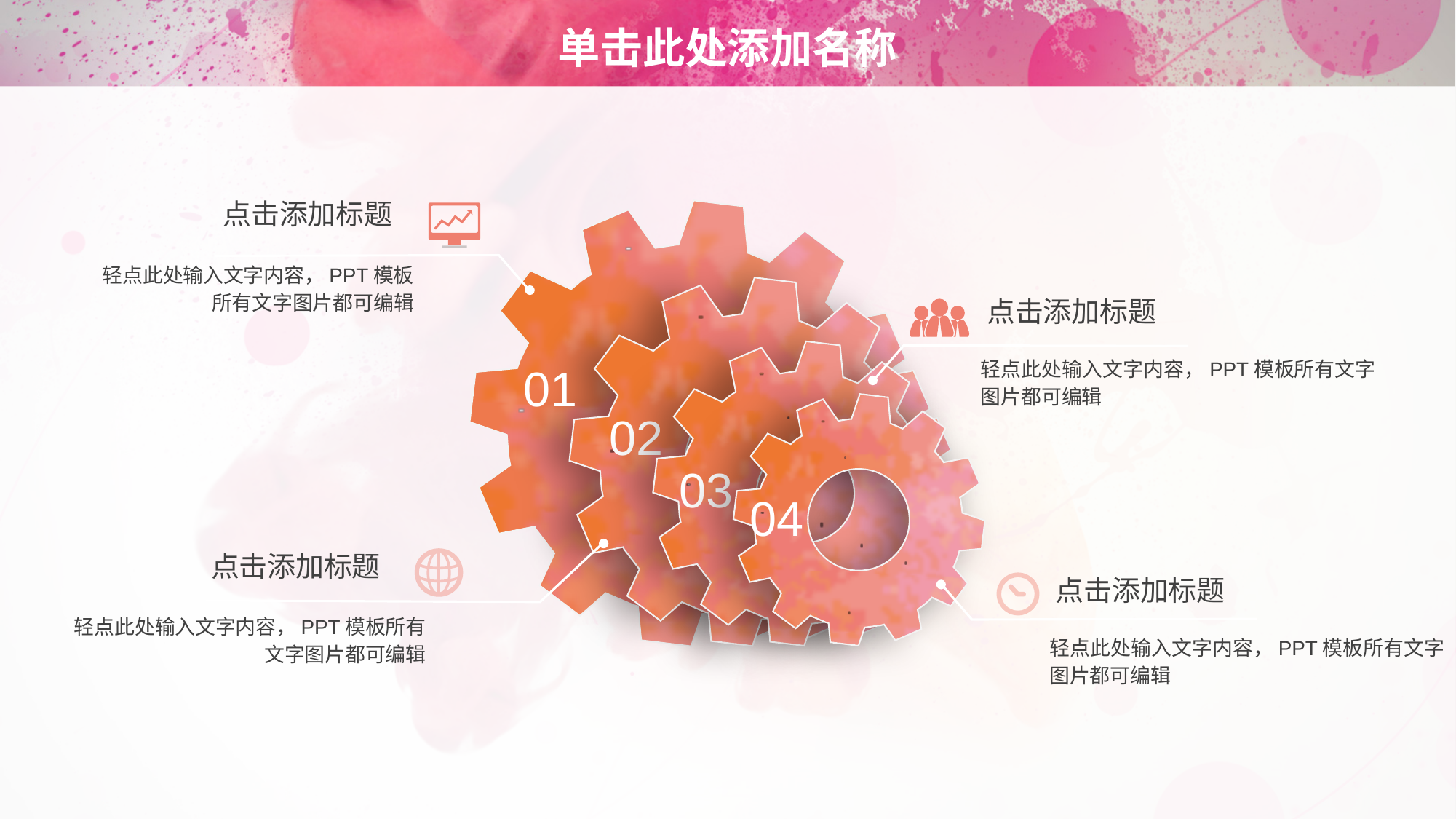

# 单击此处添加名称

点击添加标题
轻点此处输入文字内容，PPT模板所有文字图片都可编辑

点击添加标题
轻点此处输入文字内容，PPT模板所有文字图片都可编辑

01

02
03
04

点击添加标题
轻点此处输入文字内容，PPT模板所有文字图片都可编辑

点击添加标题
轻点此处输入文字内容，PPT模板所有文字图片都可编辑